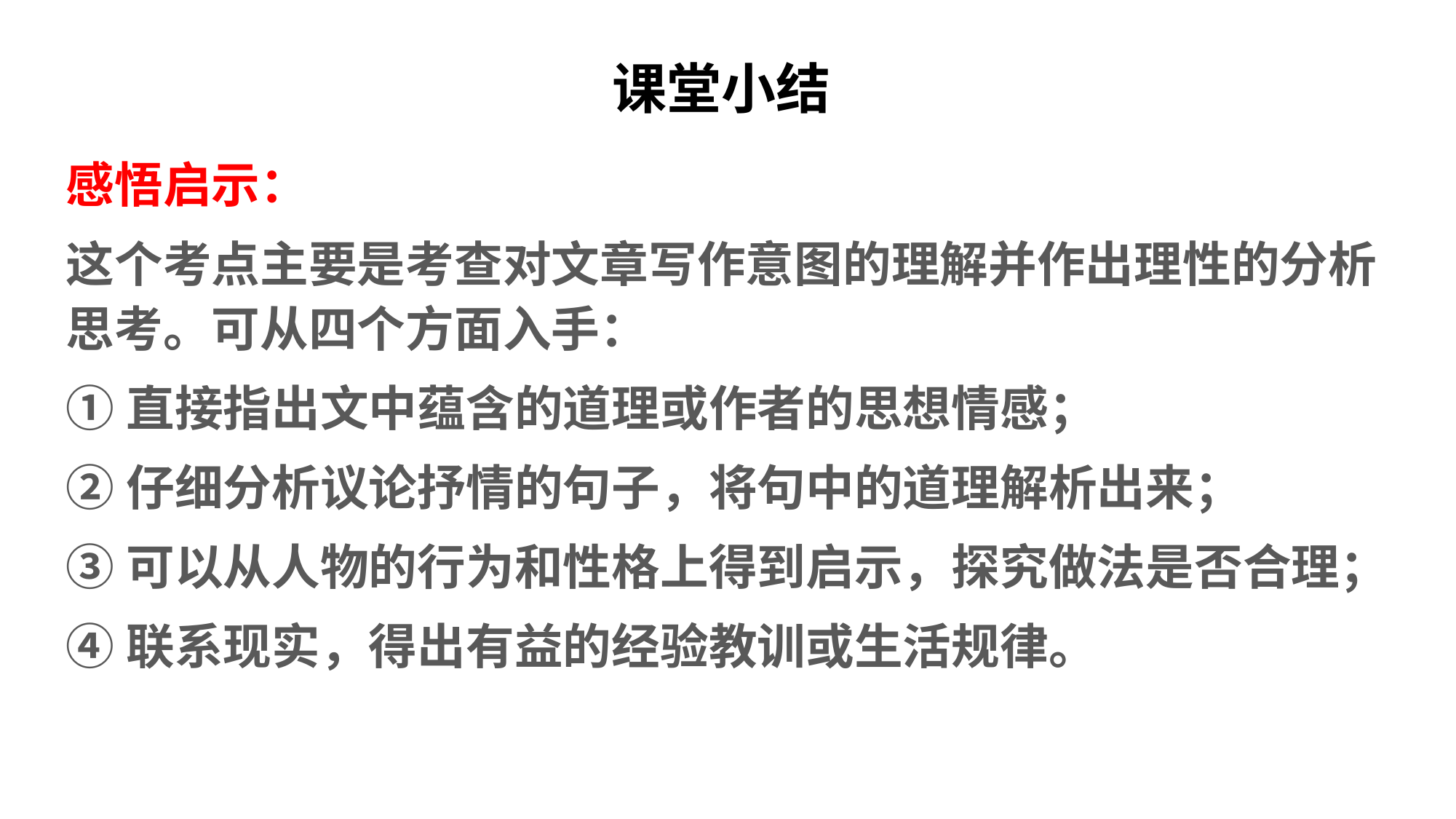

# 课堂小结
感悟启示：
这个考点主要是考查对文章写作意图的理解并作出理性的分析思考。可从四个方面入手：
①直接指出文中蕴含的道理或作者的思想情感；
②仔细分析议论抒情的句子，将句中的道理解析出来；
③可以从人物的行为和性格上得到启示，探究做法是否合理；
④联系现实，得出有益的经验教训或生活规律。